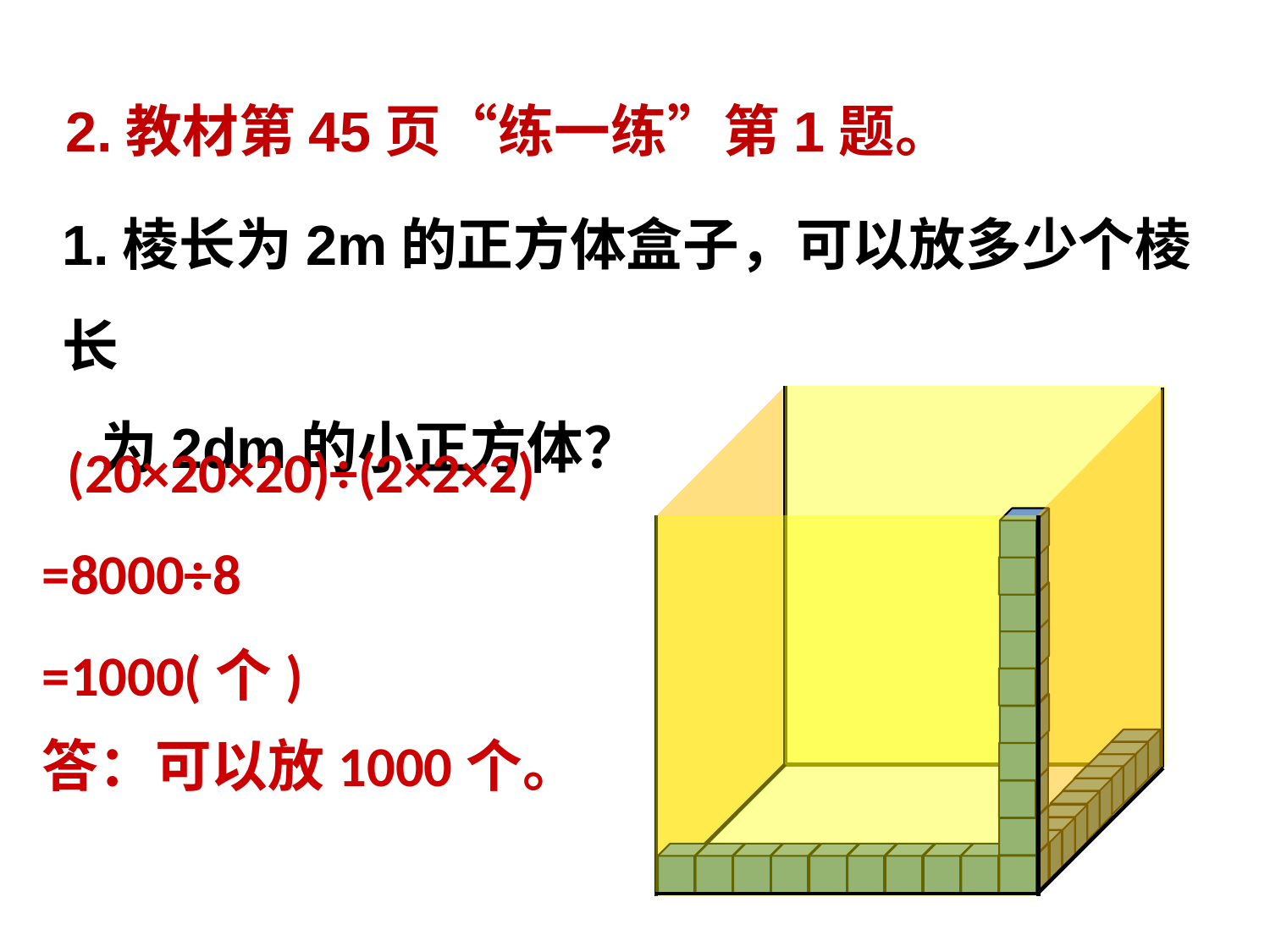

2.教材第45页“练一练”第1题。
1.棱长为2m的正方体盒子，可以放多少个棱长
  为2dm的小正方体？

  (20×20×20)÷(2×2×2)
=8000÷8
=1000(个)

答：可以放1000个。